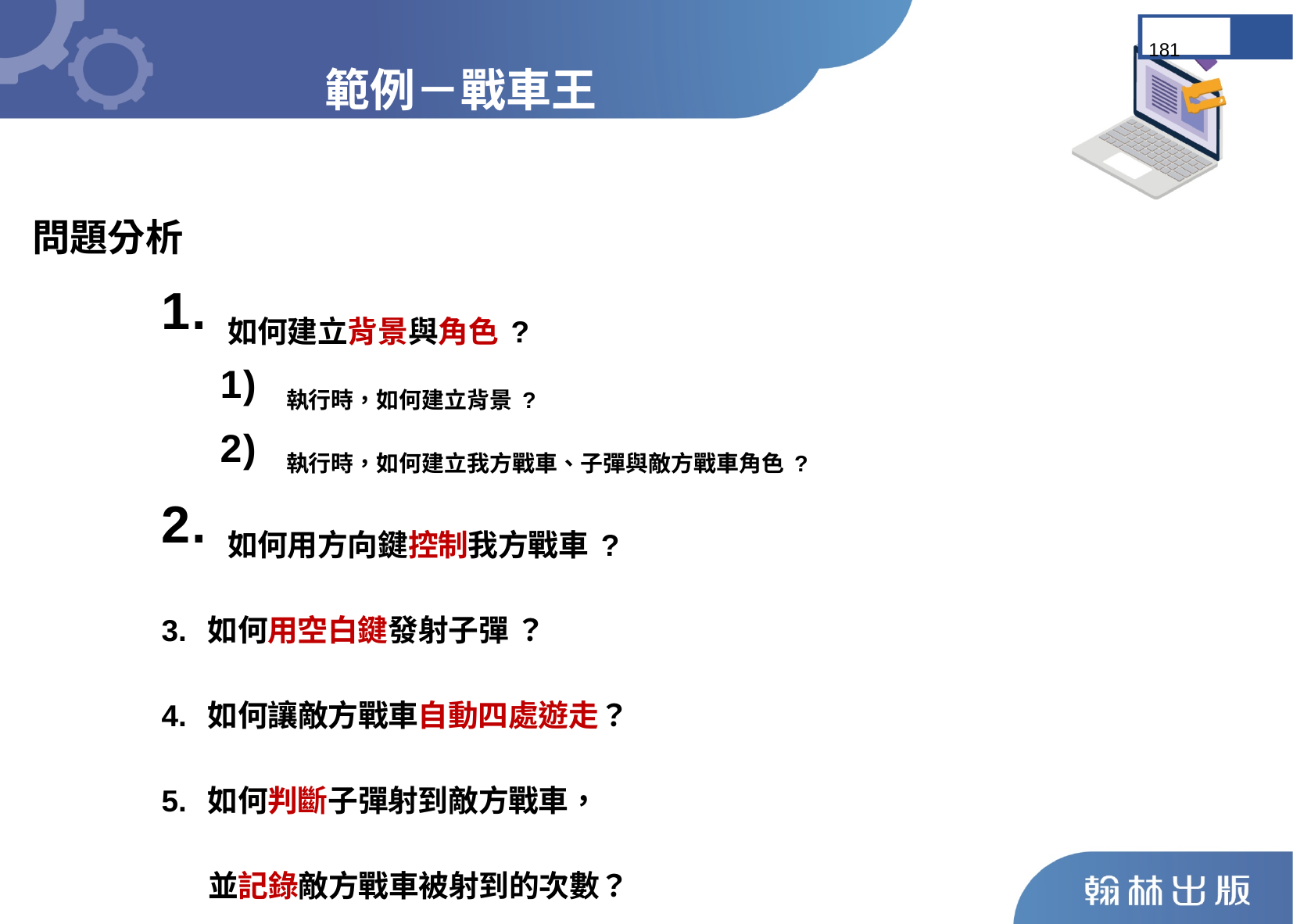

範例－戰車王
181
問題分析
如何建立背景與角色?
執行時，如何建立背景?
執行時，如何建立我方戰車、子彈與敵方戰車角色?
如何用方向鍵控制我方戰車?
3. 如何用空白鍵發射子彈 ？
4. 如何讓敵方戰車自動四處遊走？
5. 如何判斷子彈射到敵方戰車，
     並記錄敵方戰車被射到的次數？